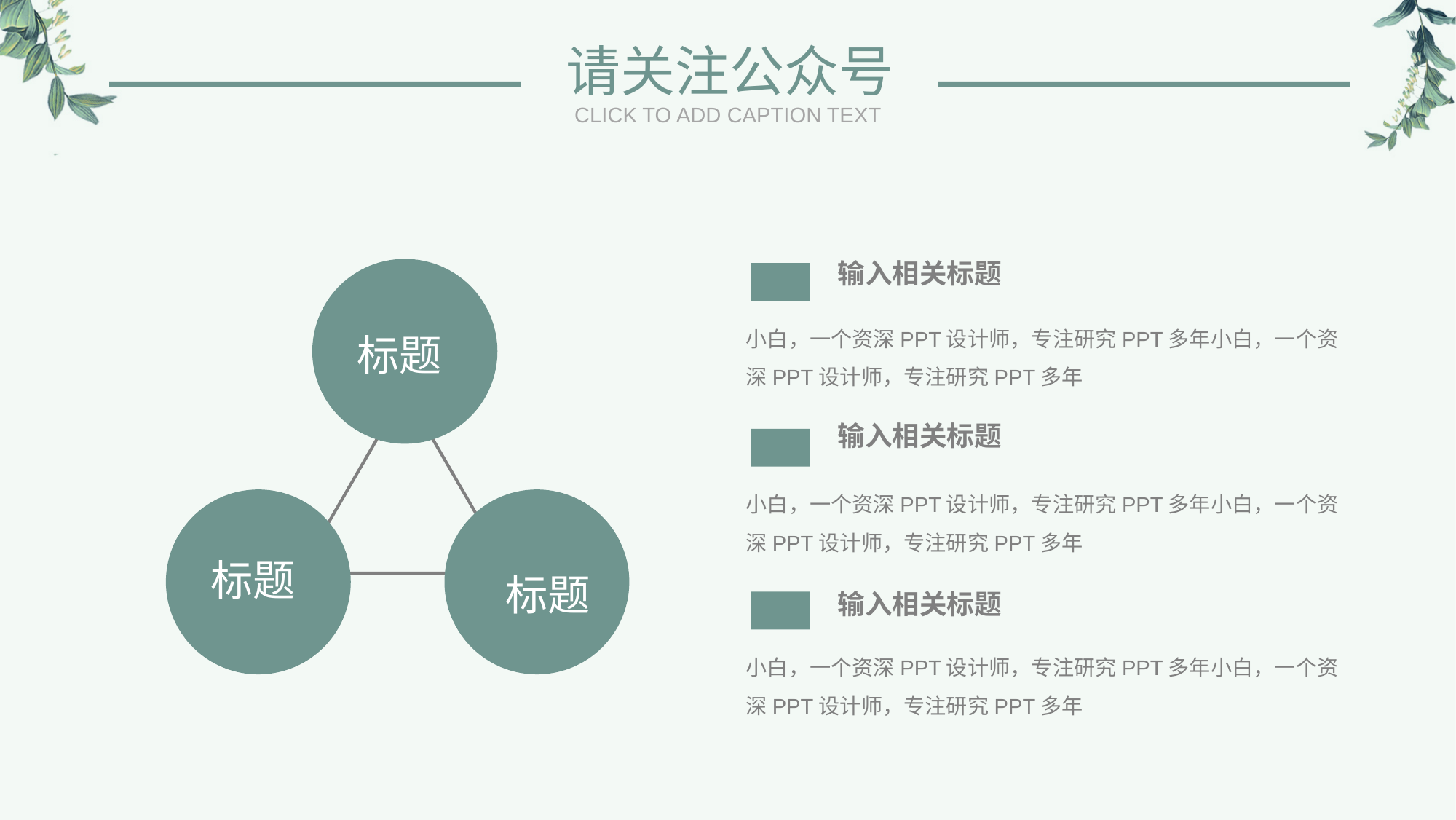

请关注公众号

CLICK TO ADD CAPTION TEXT
输入相关标题

小白，一个资深PPT设计师，专注研究PPT多年小白，一个资深PPT设计师，专注研究PPT多年

标题
标题
标题
输入相关标题

小白，一个资深PPT设计师，专注研究PPT多年小白，一个资深PPT设计师，专注研究PPT多年
输入相关标题

小白，一个资深PPT设计师，专注研究PPT多年小白，一个资深PPT设计师，专注研究PPT多年